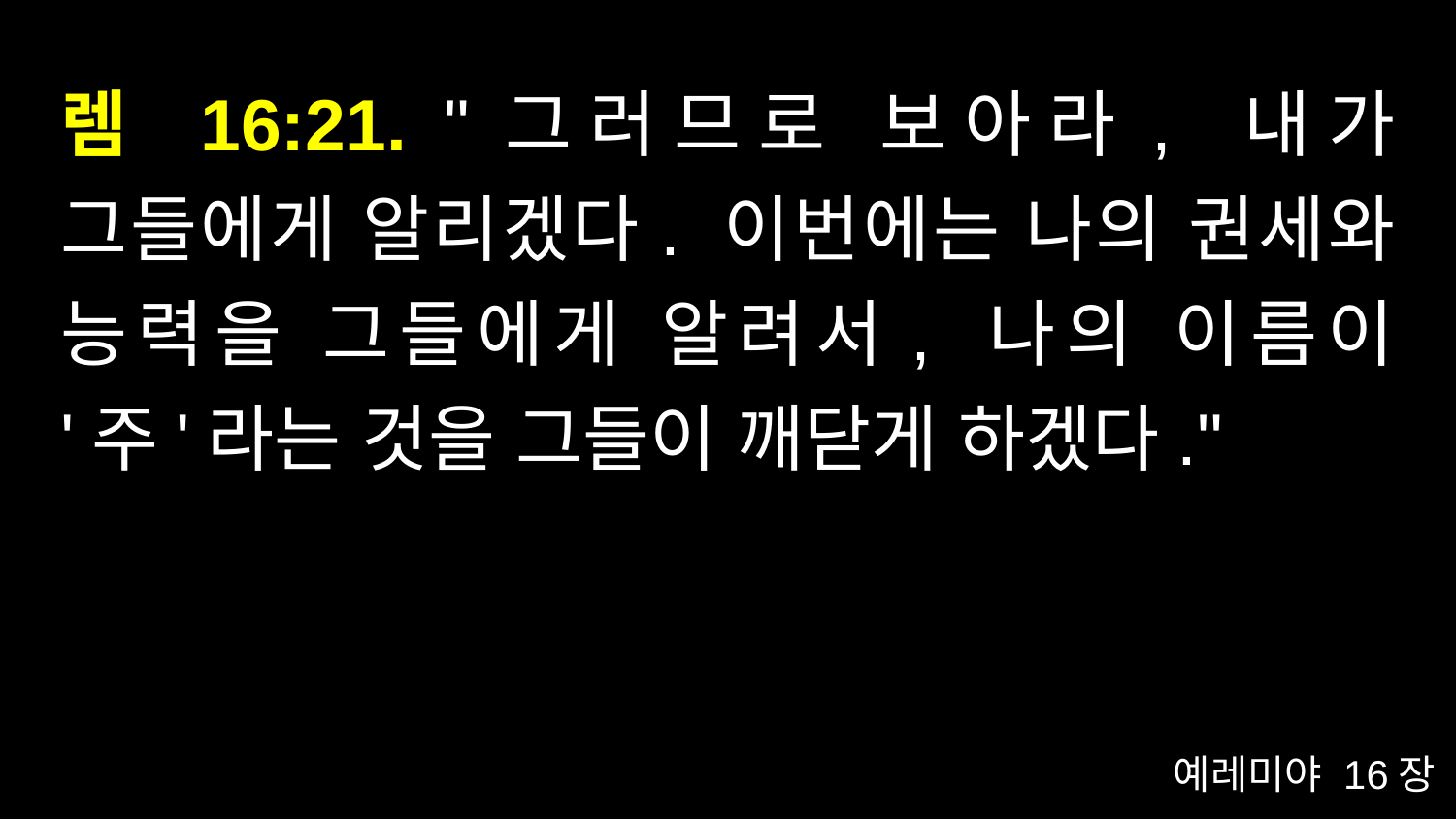

# 렘 16:21. "그러므로 보아라, 내가 그들에게 알리겠다. 이번에는 나의 권세와 능력을 그들에게 알려서, 나의 이름이 '주'라는 것을 그들이 깨닫게 하겠다."
예레미야 16장